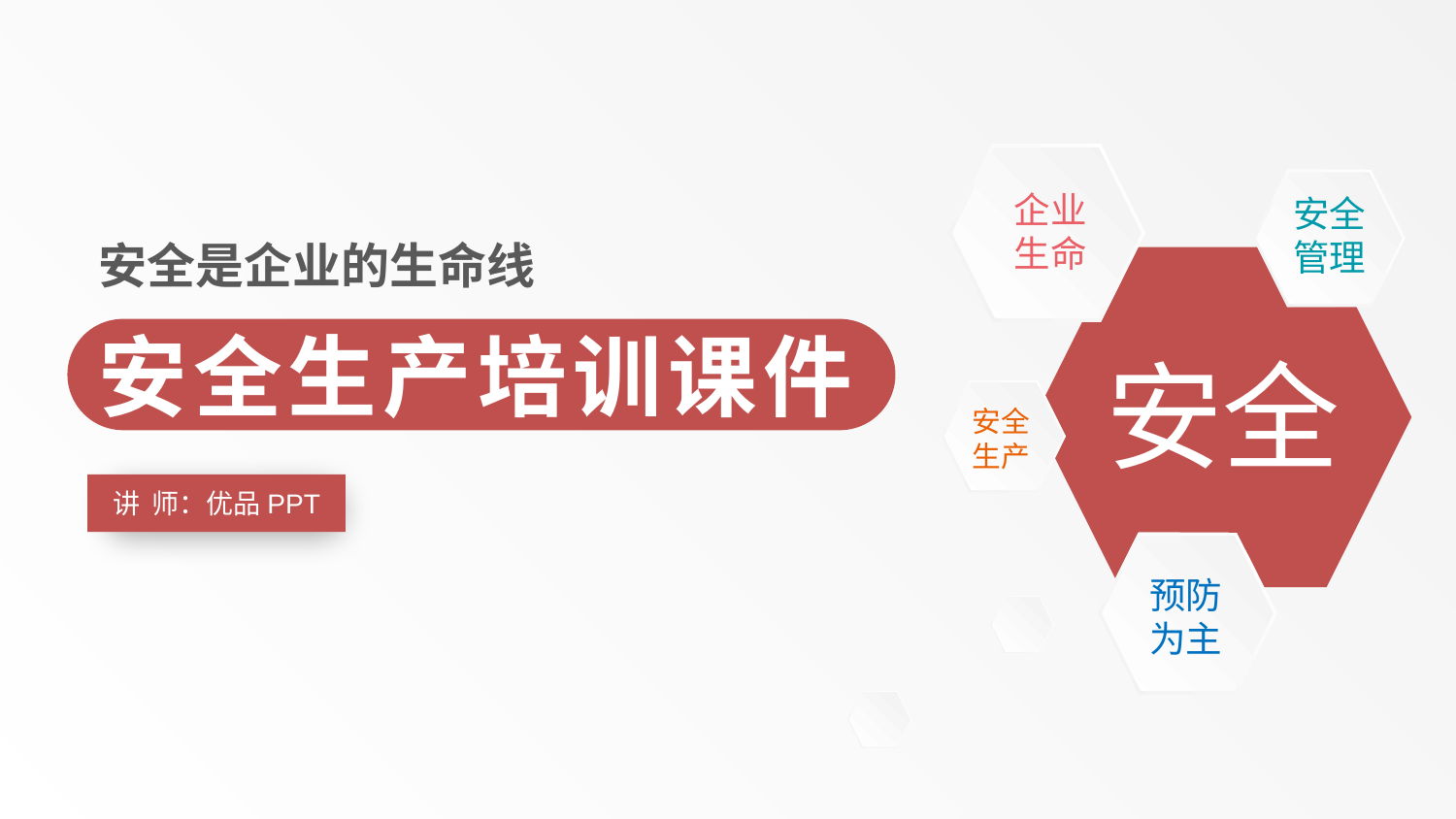

企业
生命
安全
管理
安全是企业的生命线

安全生产培训课件

安全

安全
生产
讲  师：优品PPT

预防为主